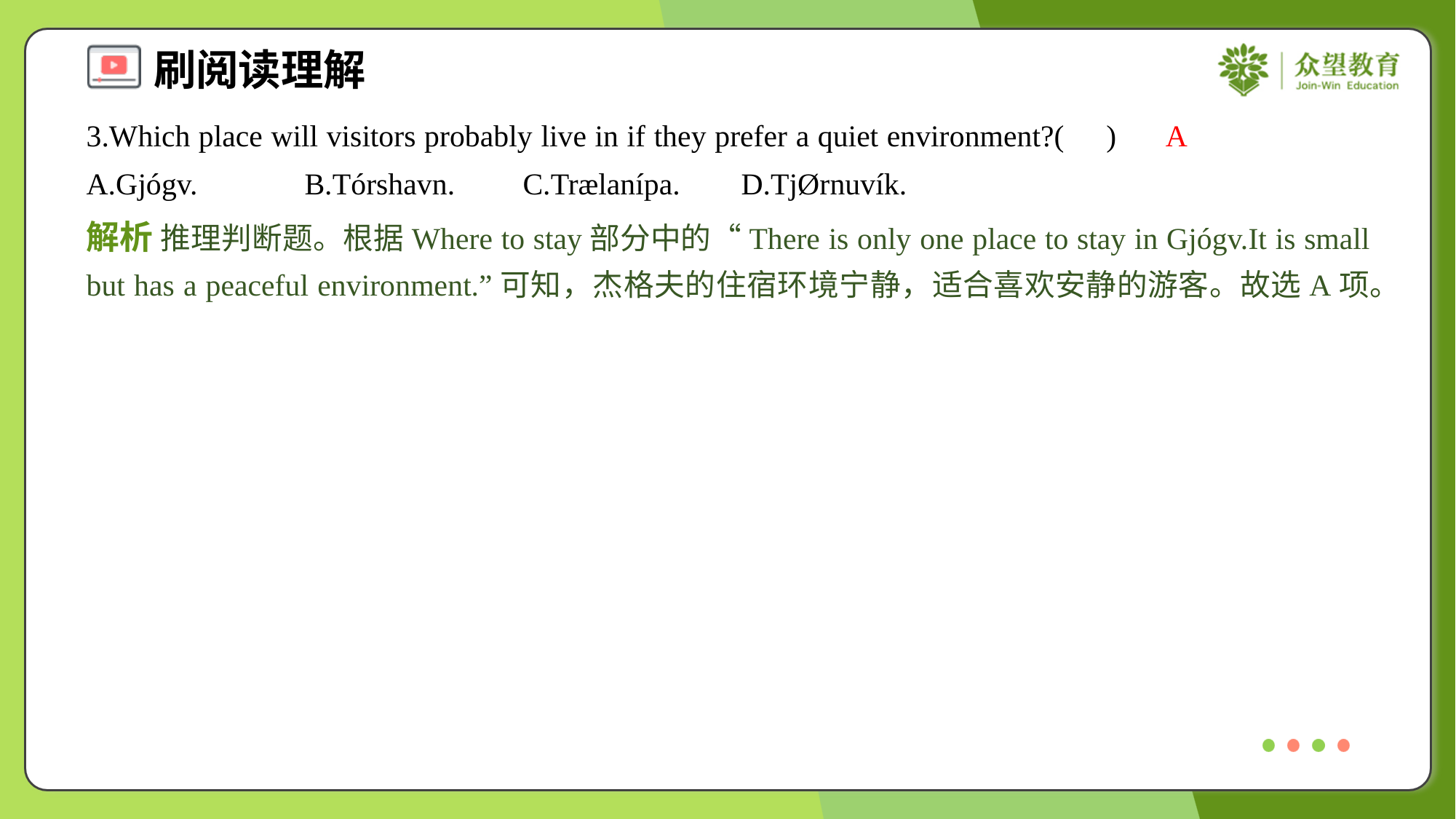

3.Which place will visitors probably live in if they prefer a quiet environment?(     )
A
A.Gjógv.	B.Tórshavn.	C.Trælanípa.	D.TjØrnuvík.
解析 推理判断题。根据Where to stay部分中的“There is only one place to stay in Gjógv.It is small but has a peaceful environment.”可知，杰格夫的住宿环境宁静，适合喜欢安静的游客。故选A项。